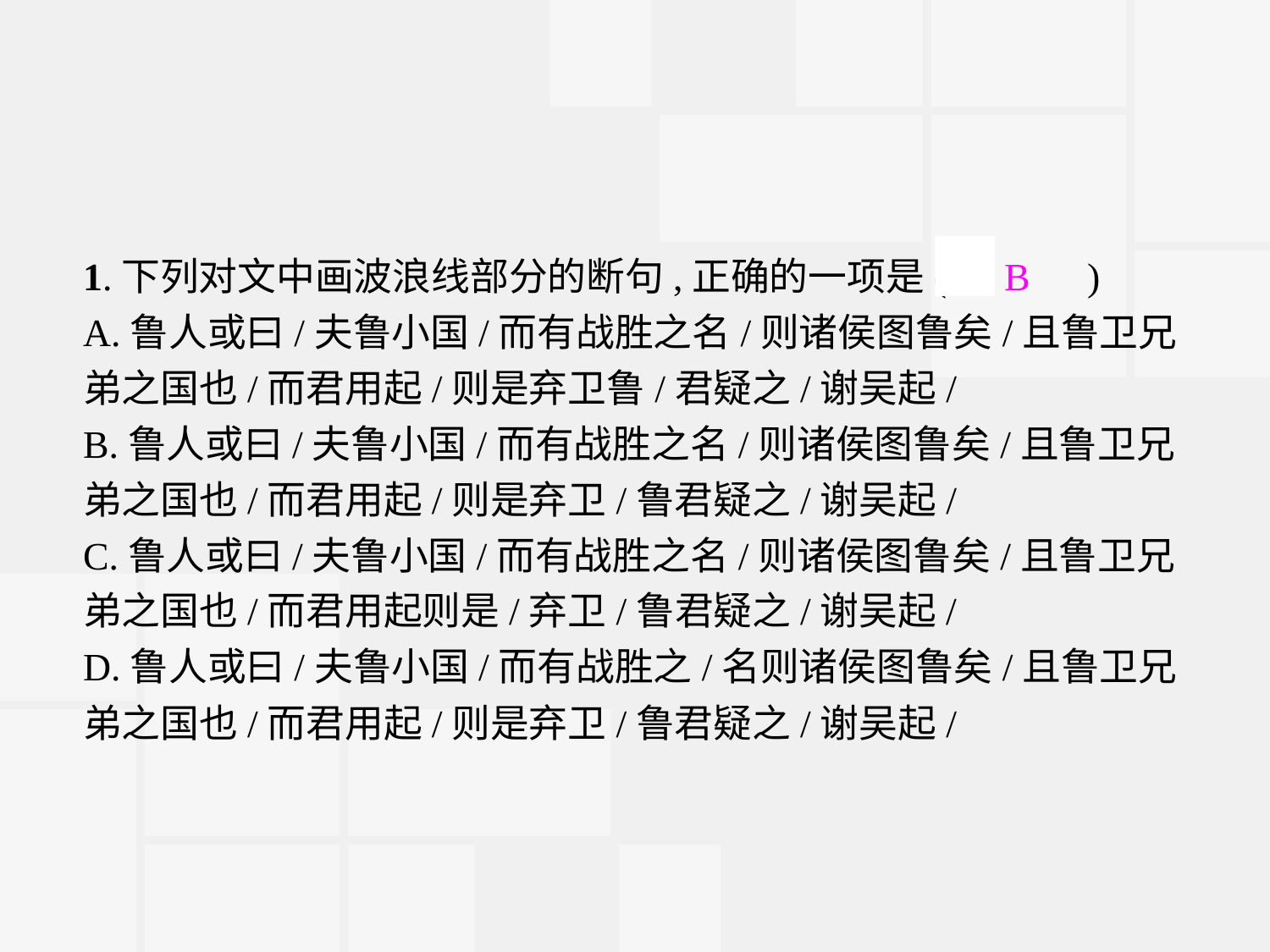

1.下列对文中画波浪线部分的断句,正确的一项是(　B　)
A.鲁人或曰/夫鲁小国/而有战胜之名/则诸侯图鲁矣/且鲁卫兄弟之国也/而君用起/则是弃卫鲁/君疑之/谢吴起/
B.鲁人或曰/夫鲁小国/而有战胜之名/则诸侯图鲁矣/且鲁卫兄弟之国也/而君用起/则是弃卫/鲁君疑之/谢吴起/
C.鲁人或曰/夫鲁小国/而有战胜之名/则诸侯图鲁矣/且鲁卫兄弟之国也/而君用起则是/弃卫/鲁君疑之/谢吴起/
D.鲁人或曰/夫鲁小国/而有战胜之/名则诸侯图鲁矣/且鲁卫兄弟之国也/而君用起/则是弃卫/鲁君疑之/谢吴起/